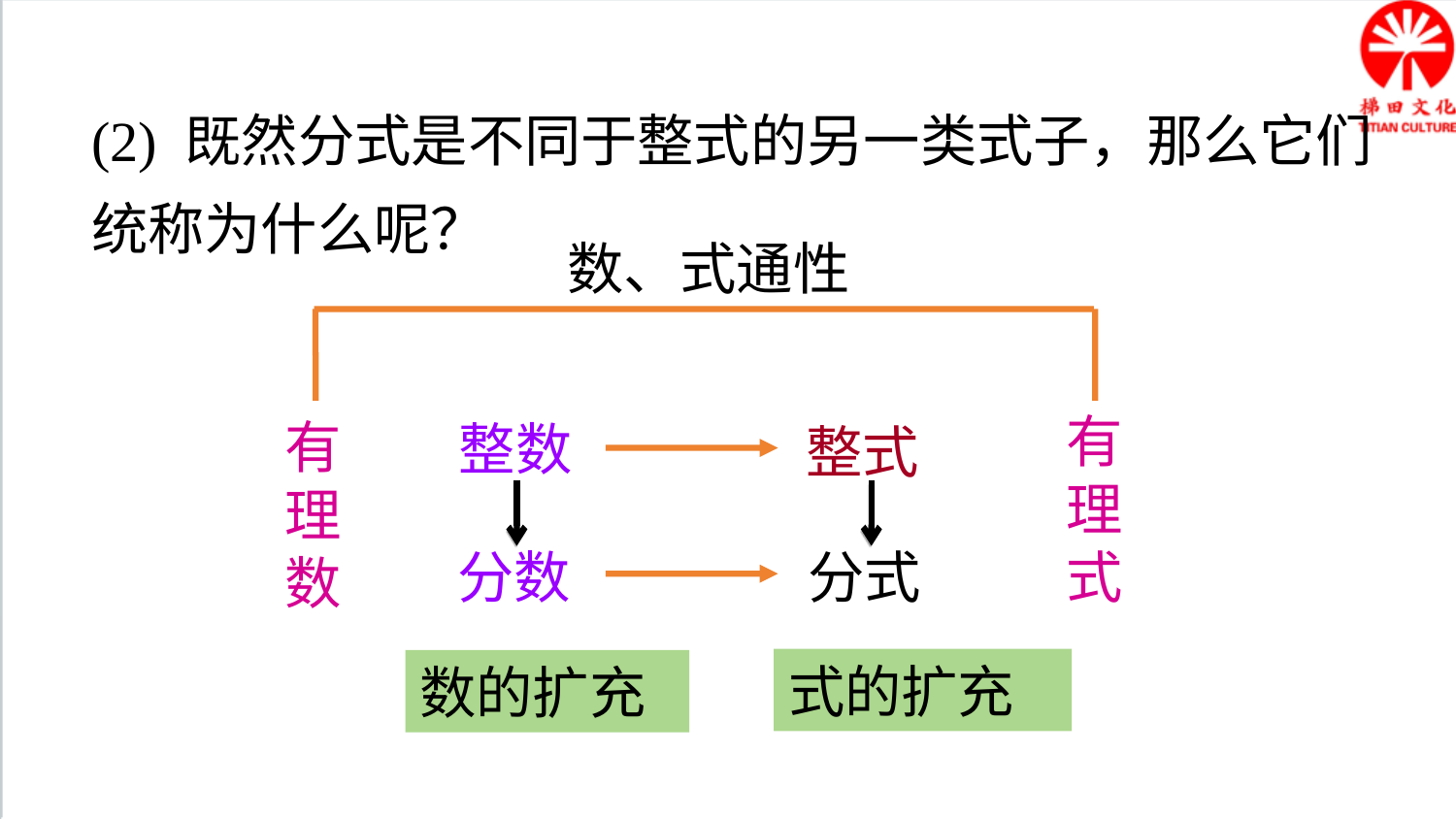

(2) 既然分式是不同于整式的另一类式子，那么它们统称为什么呢？
数、式通性

有理式
有理数
整数
整式

分数
分式

式的扩充
数的扩充